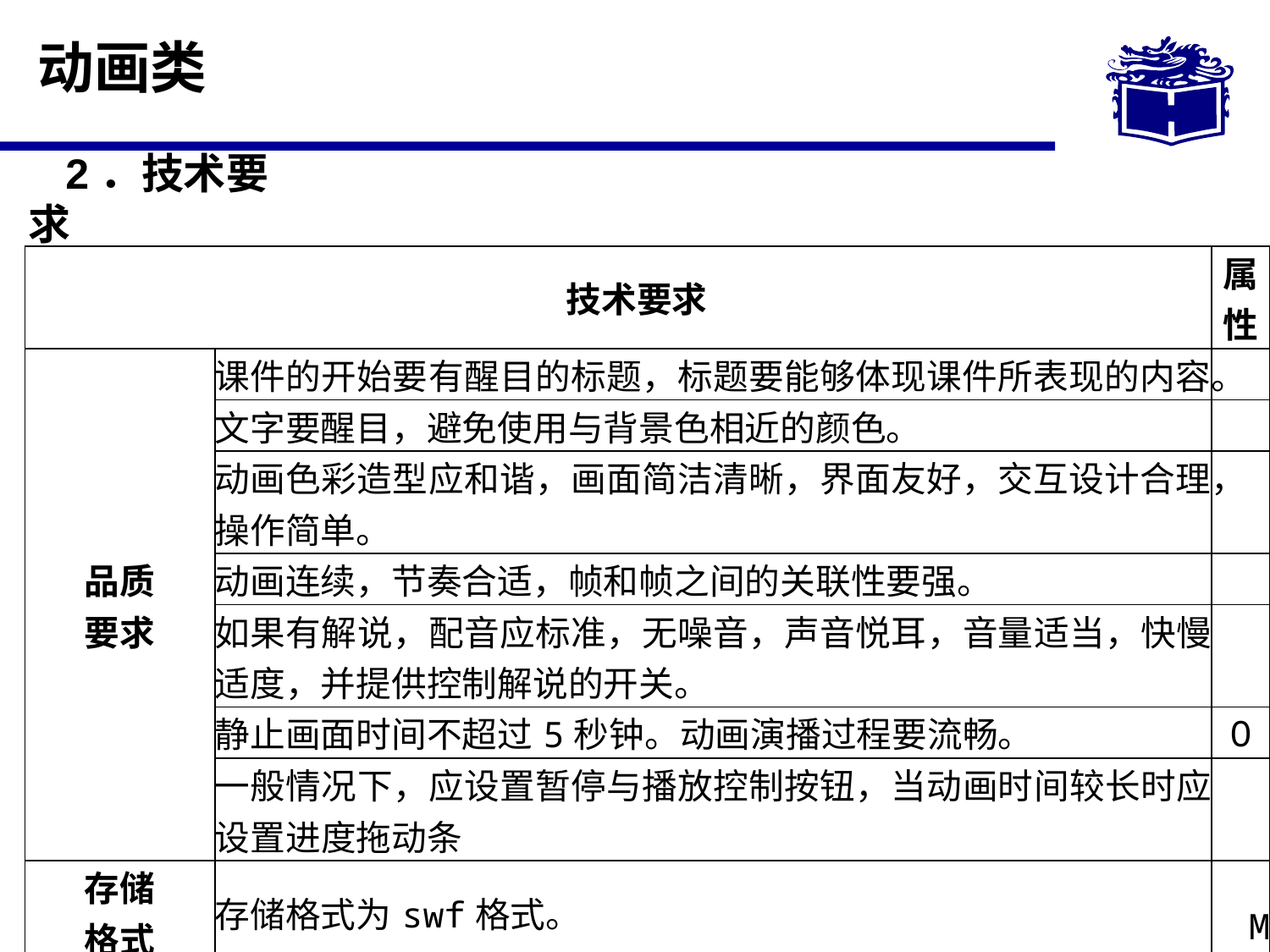

# 动画类
2．技术要求
| 技术要求 |  | 属性 |
| --- | --- | --- |
| 品质 要求 | 课件的开始要有醒目的标题，标题要能够体现课件所表现的内容。 |  |
|  | 文字要醒目，避免使用与背景色相近的颜色。 |  |
|  | 动画色彩造型应和谐，画面简洁清晰，界面友好，交互设计合理，操作简单。 |  |
|  | 动画连续，节奏合适，帧和帧之间的关联性要强。 |  |
|  | 如果有解说，配音应标准，无噪音，声音悦耳，音量适当，快慢适度，并提供控制解说的开关。 |  |
|  | 静止画面时间不超过5秒钟。动画演播过程要流畅。 | O |
|  | 一般情况下，应设置暂停与播放控制按钮，当动画时间较长时应设置进度拖动条 |  |
| 存储 格式 | 存储格式为swf格式。 | M |